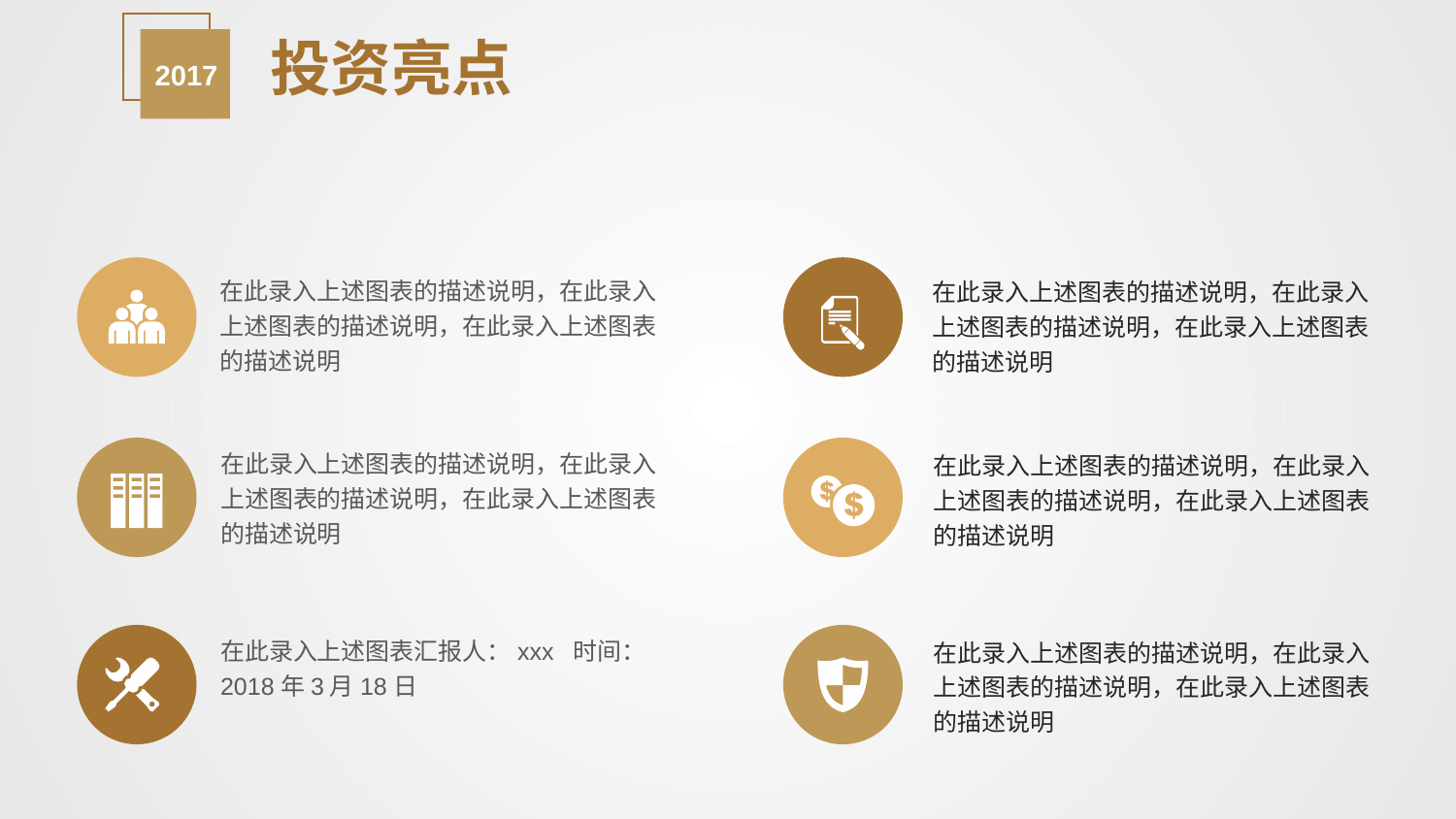

2017
投资亮点

在此录入上述图表的描述说明，在此录入上述图表的描述说明，在此录入上述图表的描述说明
在此录入上述图表的描述说明，在此录入上述图表的描述说明，在此录入上述图表的描述说明

在此录入上述图表的描述说明，在此录入上述图表的描述说明，在此录入上述图表的描述说明

在此录入上述图表的描述说明，在此录入上述图表的描述说明，在此录入上述图表的描述说明

在此录入上述图表汇报人：xxx  时间：2018年3月18日

在此录入上述图表的描述说明，在此录入上述图表的描述说明，在此录入上述图表的描述说明